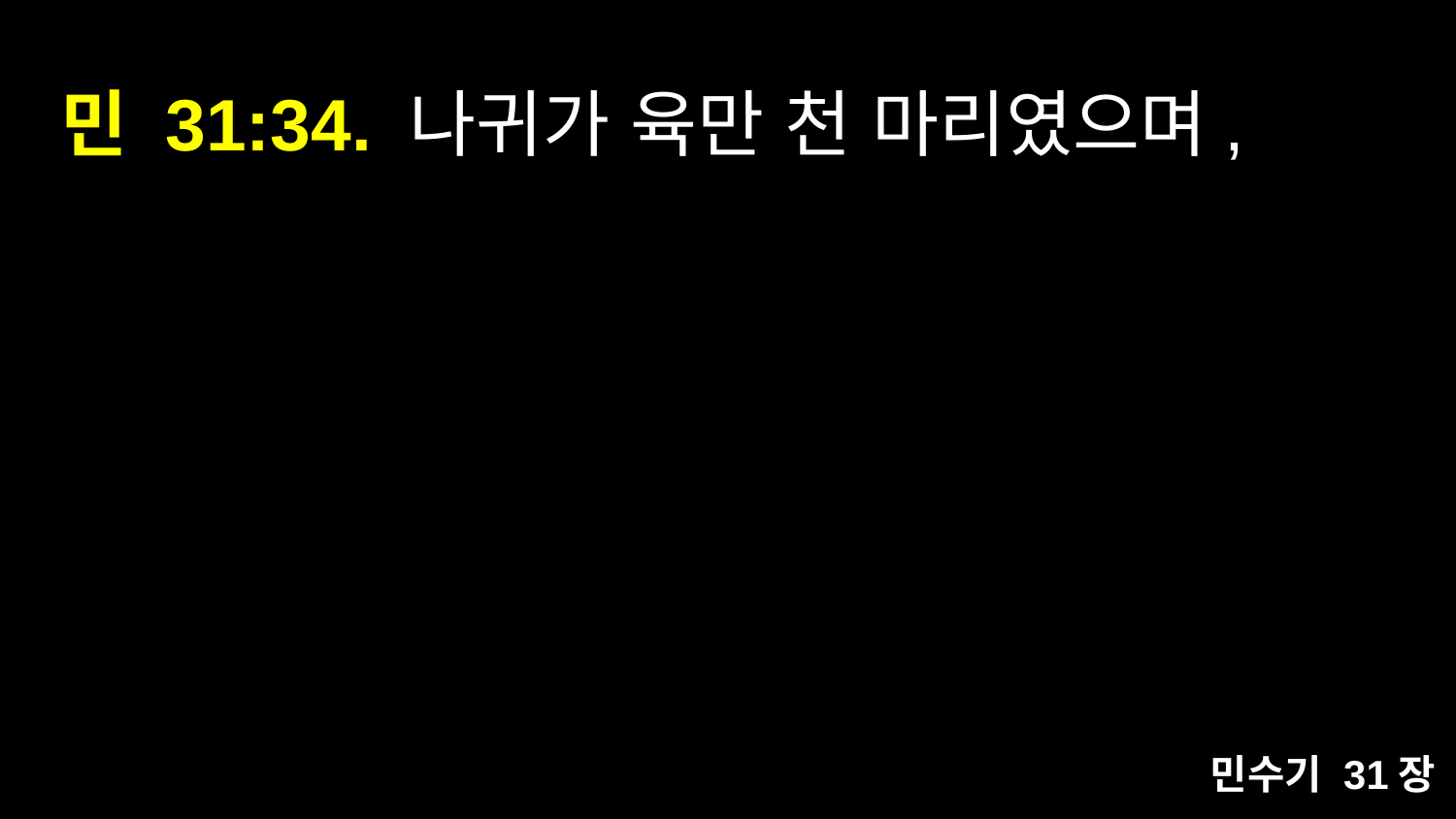

# 민 31:34. 나귀가 육만 천 마리였으며,
민수기 31장